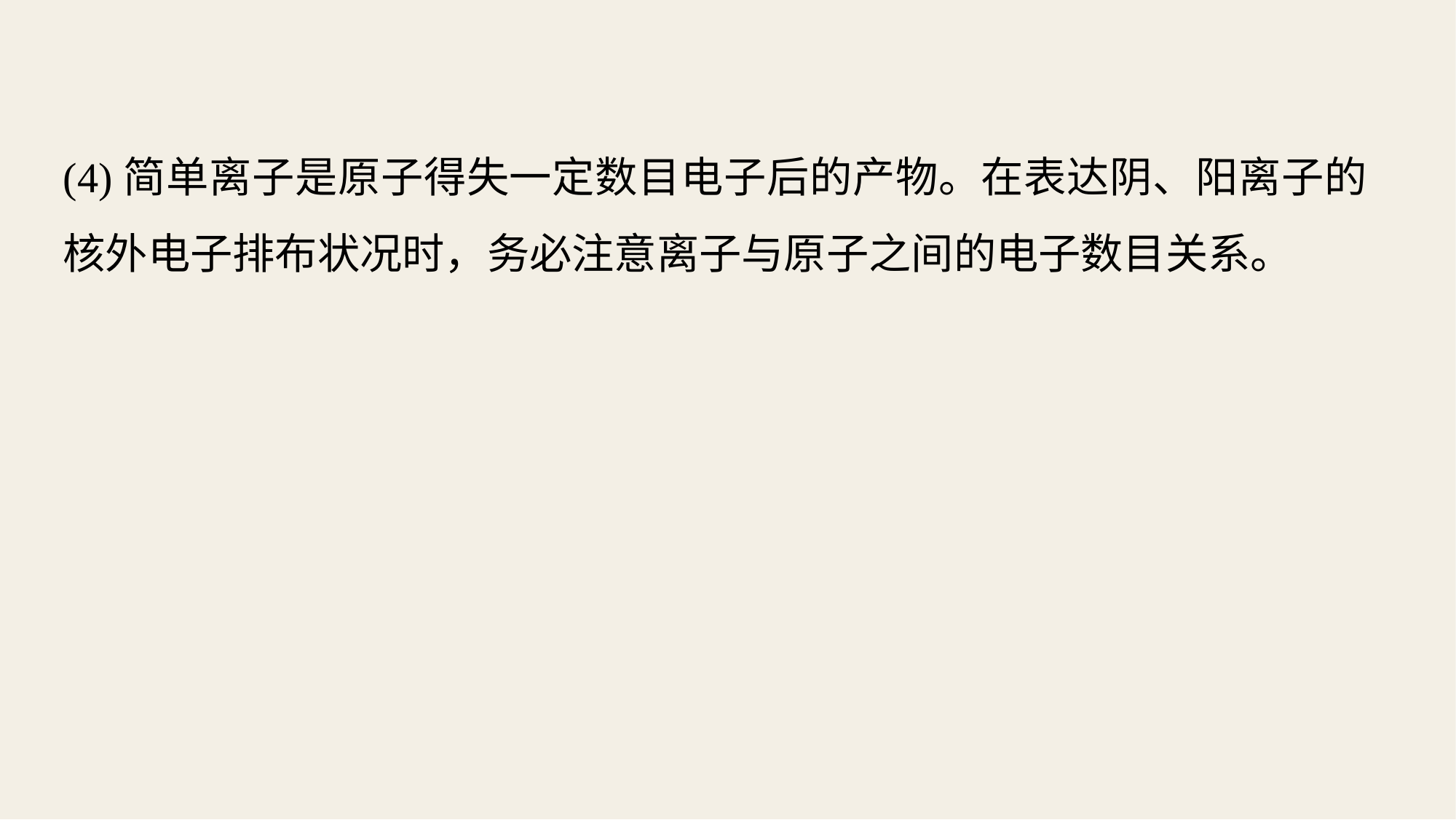

(4)简单离子是原子得失一定数目电子后的产物。在表达阴、阳离子的核外电子排布状况时，务必注意离子与原子之间的电子数目关系。